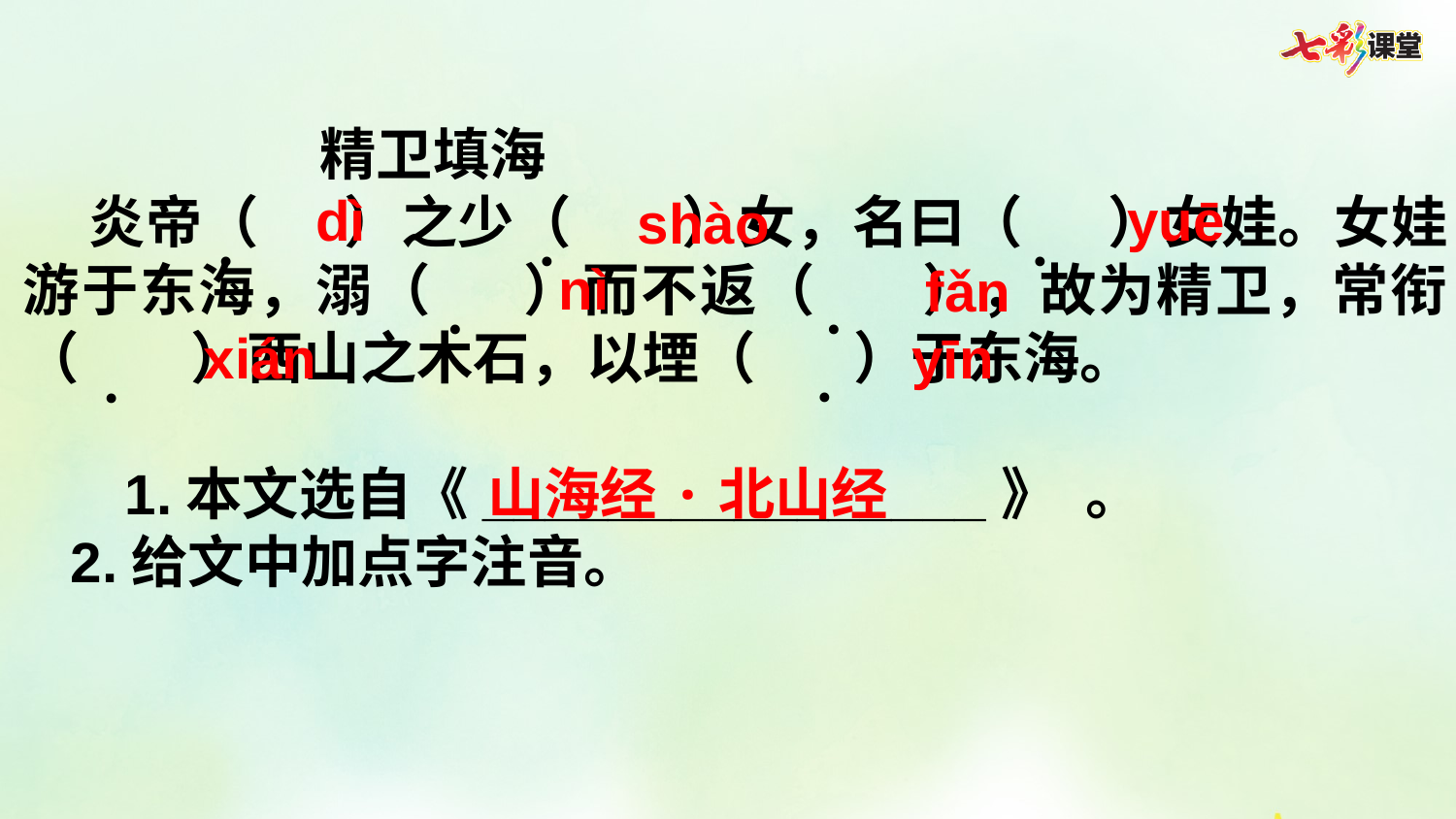

精卫填海
    炎帝（   ）之少（     ）女，名曰（   ）女娃。女娃游于东海，溺（   ）而不返（    ），故为精卫，常衔（     ）西山之木石，以堙（    ）于东海。

   1.本文选自《________________》 。
   2.给文中加点字注音。
dì
yuē
shào
·
·
·
nì
fǎn
·
·
xián
yīn
·
·
山海经·北山经